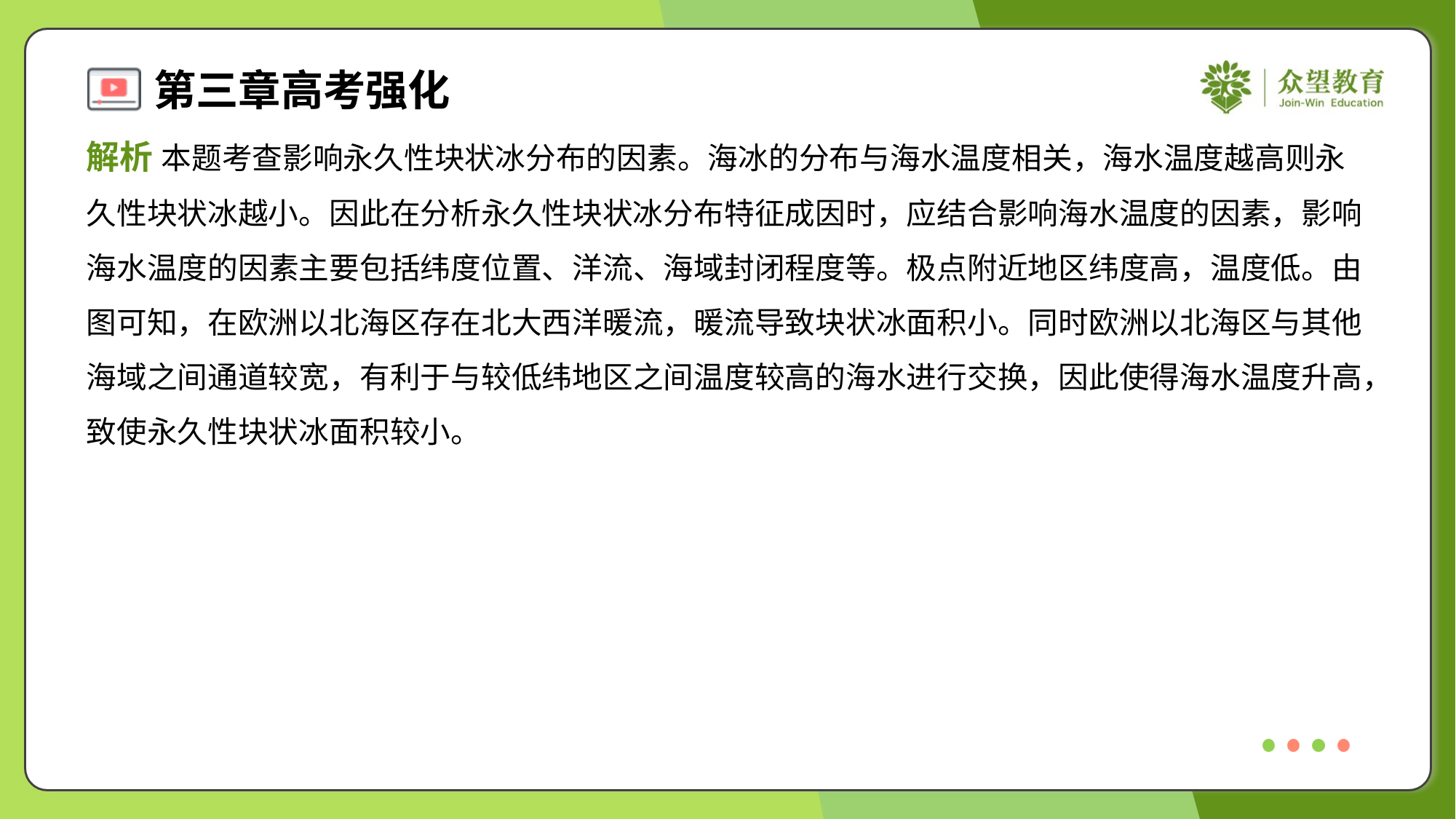

解析 本题考查影响永久性块状冰分布的因素。海冰的分布与海水温度相关，海水温度越高则永
久性块状冰越小。因此在分析永久性块状冰分布特征成因时，应结合影响海水温度的因素，影响
海水温度的因素主要包括纬度位置、洋流、海域封闭程度等。极点附近地区纬度高，温度低。由
图可知，在欧洲以北海区存在北大西洋暖流，暖流导致块状冰面积小。同时欧洲以北海区与其他
海域之间通道较宽，有利于与较低纬地区之间温度较高的海水进行交换，因此使得海水温度升高，
致使永久性块状冰面积较小。